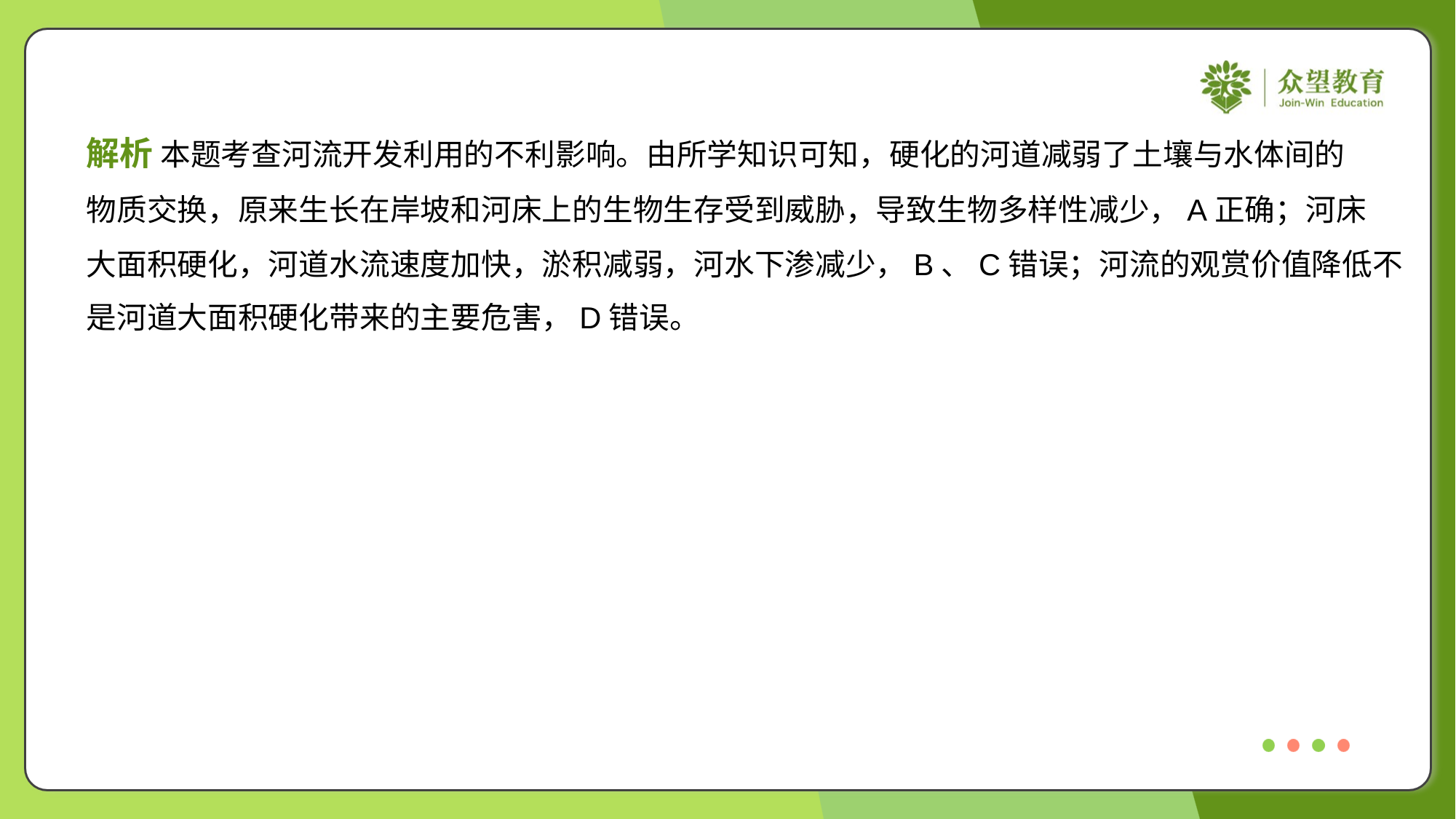

解析 本题考查河流开发利用的不利影响。由所学知识可知，硬化的河道减弱了土壤与水体间的
物质交换，原来生长在岸坡和河床上的生物生存受到威胁，导致生物多样性减少，A正确；河床
大面积硬化，河道水流速度加快，淤积减弱，河水下渗减少，B、C错误；河流的观赏价值降低不
是河道大面积硬化带来的主要危害，D错误。